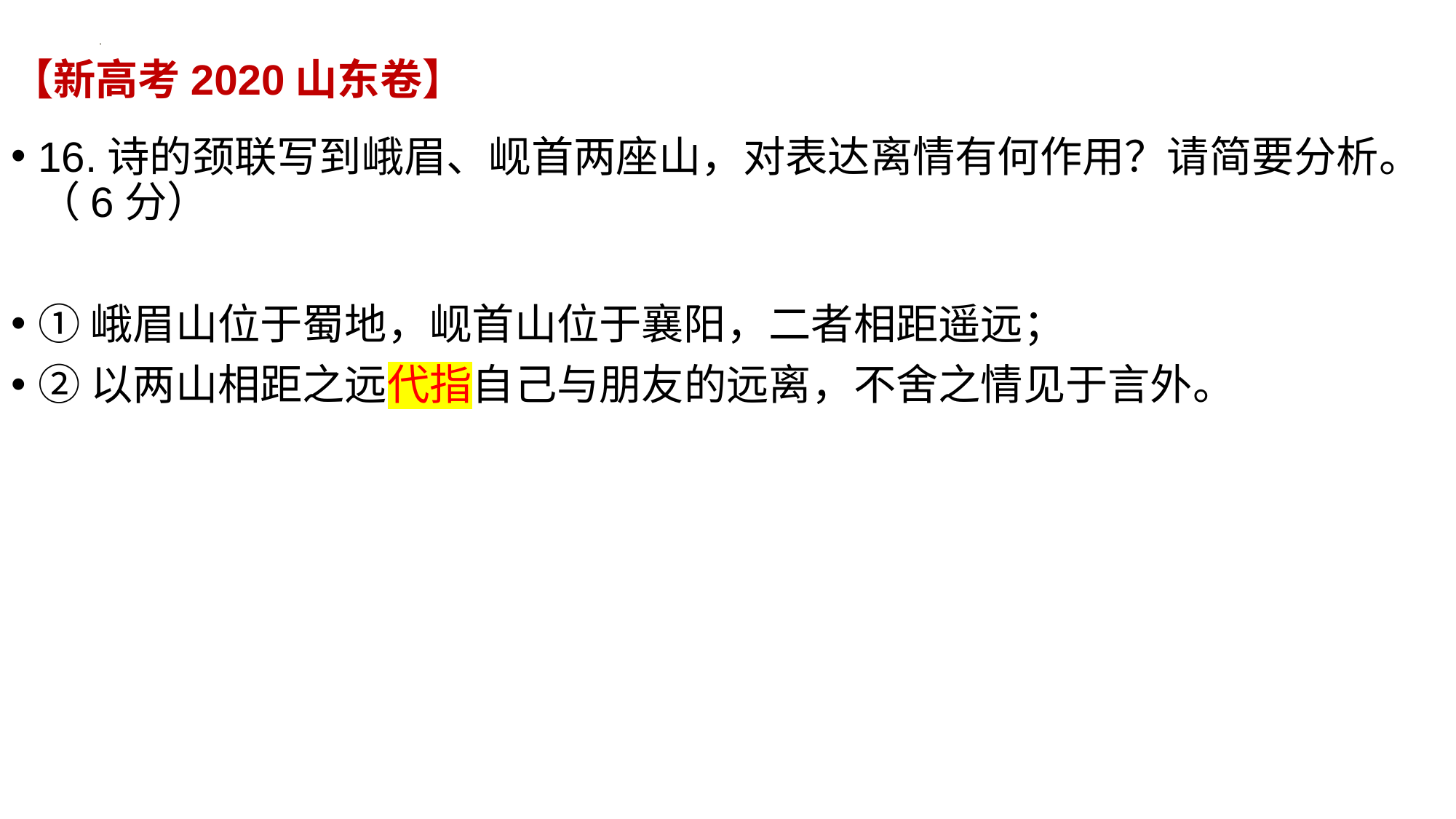

# 【新高考2020山东卷】
16.诗的颈联写到峨眉、岘首两座山，对表达离情有何作用？请简要分析。（6分）

①峨眉山位于蜀地，岘首山位于襄阳，二者相距遥远；
②以两山相距之远代指自己与朋友的远离，不舍之情见于言外。